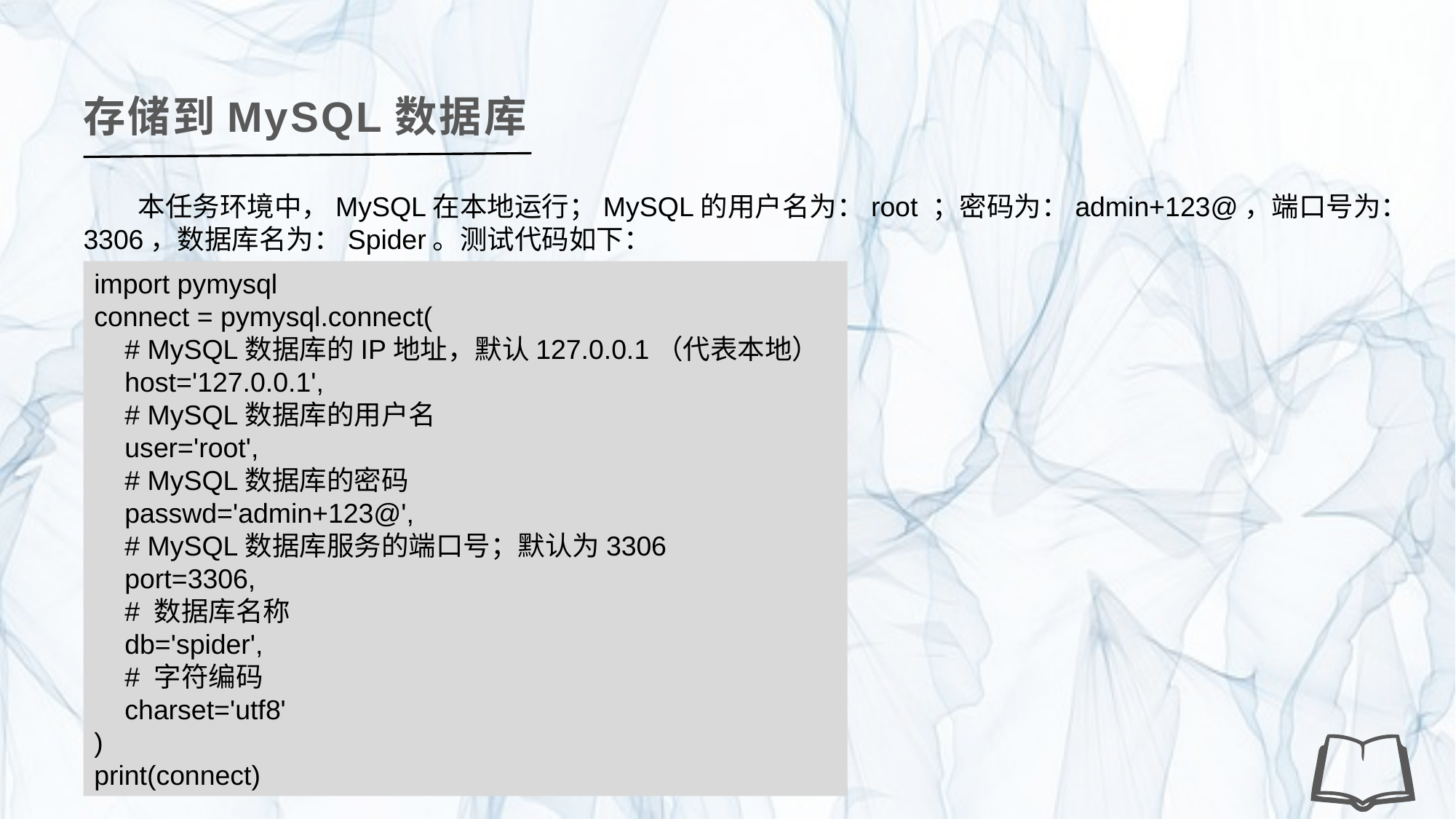

存储到MySQL数据库
本任务环境中，MySQL在本地运行；MySQL的用户名为：root ；密码为：admin+123@，端口号为：3306，数据库名为：Spider。测试代码如下：
import pymysql
connect = pymysql.connect(
    # MySQL数据库的IP地址，默认127.0.0.1（代表本地）
    host='127.0.0.1',
    # MySQL数据库的用户名
    user='root',
    # MySQL数据库的密码
    passwd='admin+123@',
    # MySQL数据库服务的端口号；默认为3306
    port=3306,
    # 数据库名称
    db='spider',
    # 字符编码
    charset='utf8'
)
print(connect)

11